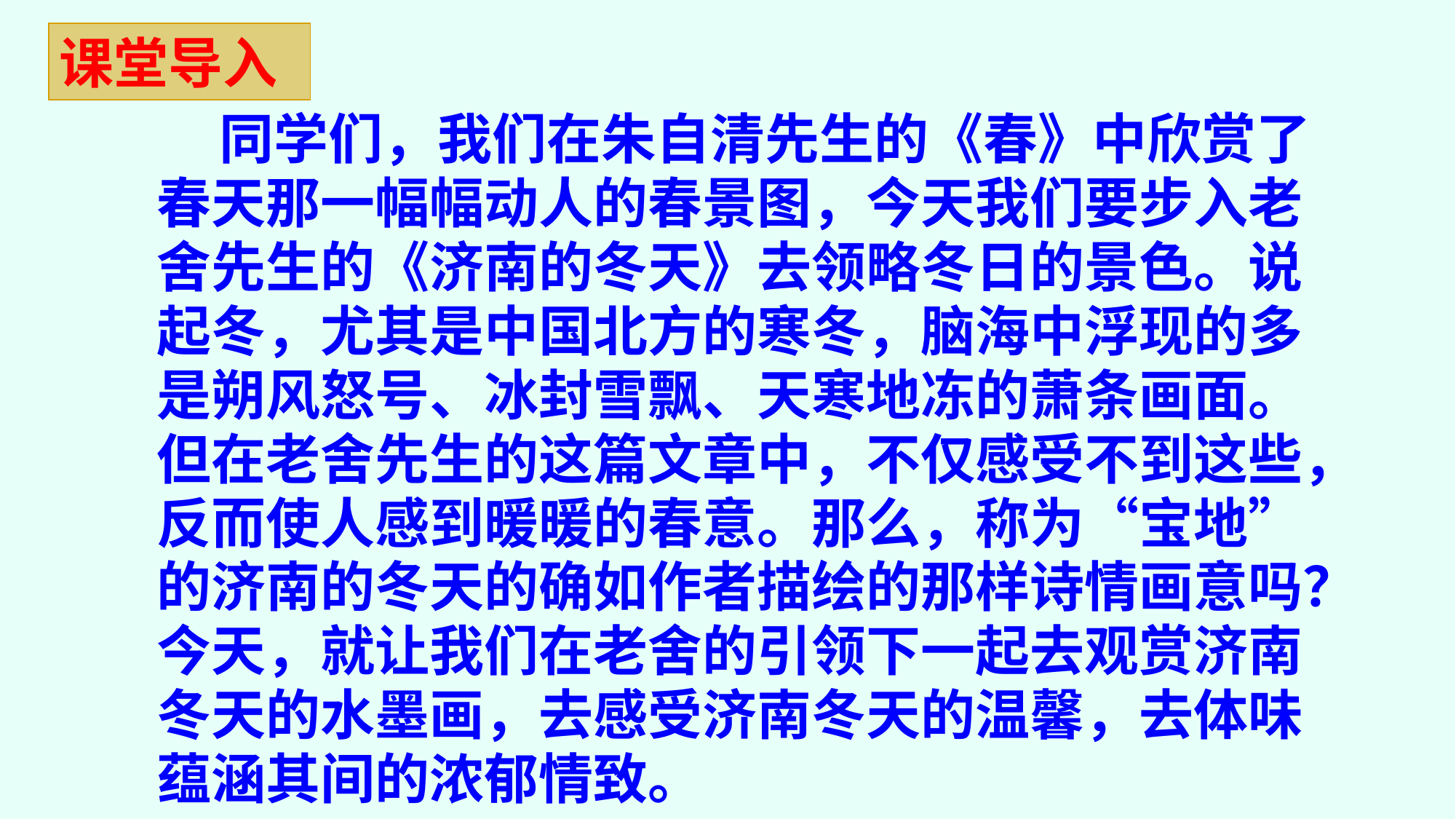

课堂导入
    同学们，我们在朱自清先生的《春》中欣赏了春天那一幅幅动人的春景图，今天我们要步入老舍先生的《济南的冬天》去领略冬日的景色。说起冬，尤其是中国北方的寒冬，脑海中浮现的多是朔风怒号、冰封雪飘、天寒地冻的萧条画面。但在老舍先生的这篇文章中，不仅感受不到这些，反而使人感到暖暖的春意。那么，称为“宝地”的济南的冬天的确如作者描绘的那样诗情画意吗？今天，就让我们在老舍的引领下一起去观赏济南冬天的水墨画，去感受济南冬天的温馨，去体味蕴涵其间的浓郁情致。